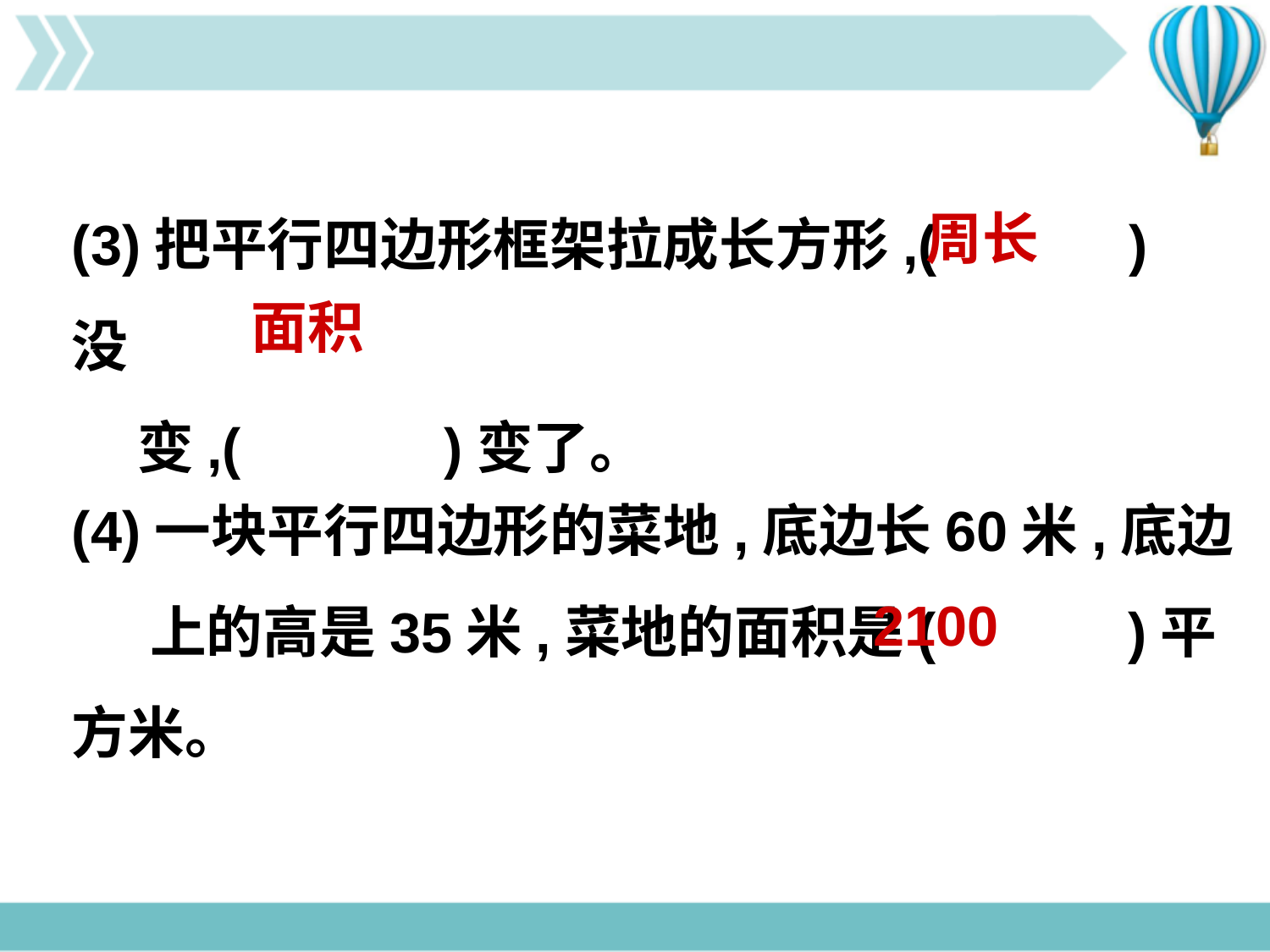

(3)把平行四边形框架拉成长方形,(　    　)没
    变,(    　　)变了。
周长
面积
(4)一块平行四边形的菜地,底边长60米,底边
     上的高是35米,菜地的面积是(　　    )平方米。
2100